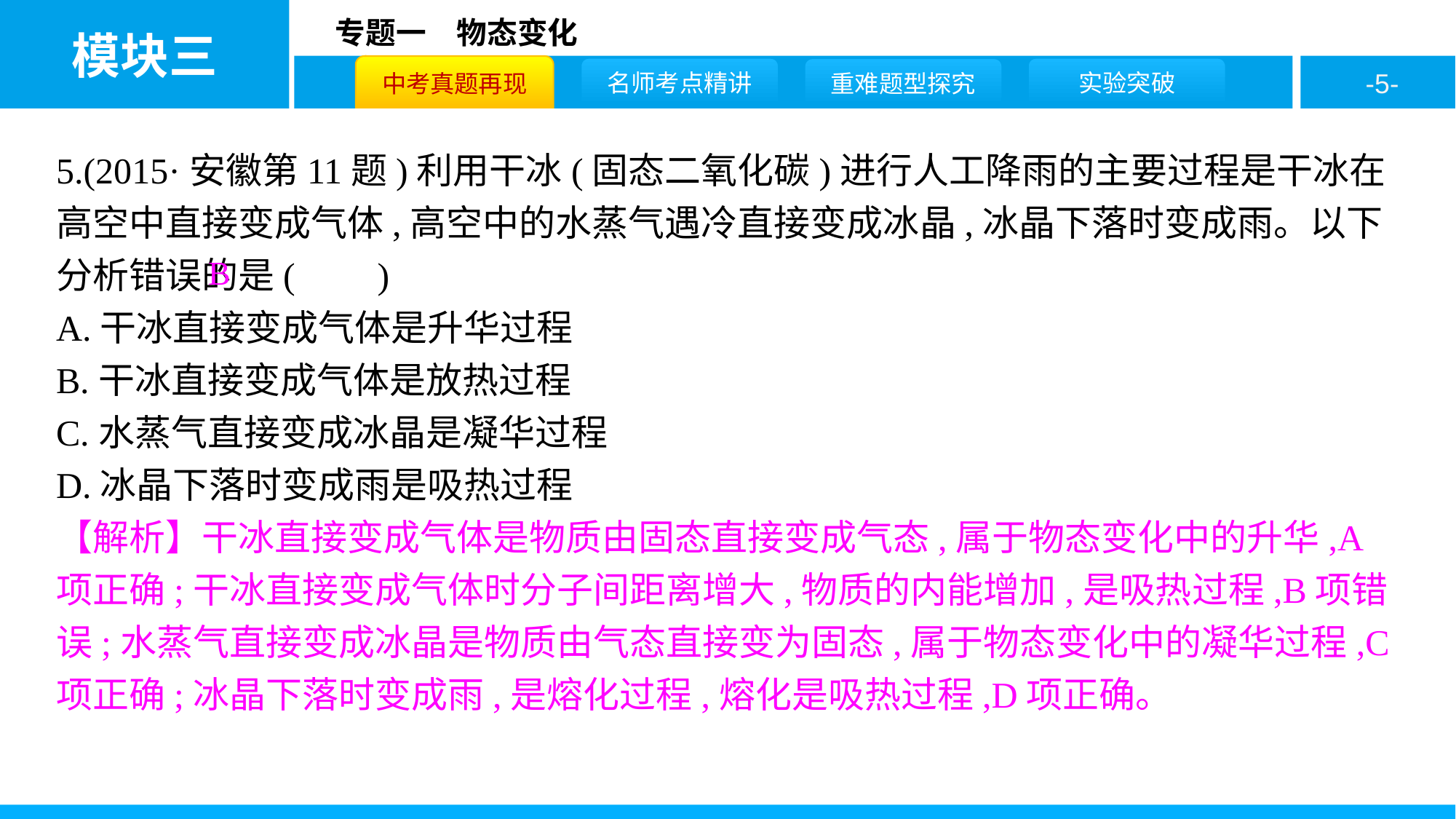

5.(2015·安徽第11题)利用干冰(固态二氧化碳)进行人工降雨的主要过程是干冰在高空中直接变成气体,高空中的水蒸气遇冷直接变成冰晶,冰晶下落时变成雨。以下分析错误的是(         )
A.干冰直接变成气体是升华过程
B.干冰直接变成气体是放热过程
C.水蒸气直接变成冰晶是凝华过程
D.冰晶下落时变成雨是吸热过程
【解析】干冰直接变成气体是物质由固态直接变成气态,属于物态变化中的升华,A项正确;干冰直接变成气体时分子间距离增大,物质的内能增加,是吸热过程,B项错误;水蒸气直接变成冰晶是物质由气态直接变为固态,属于物态变化中的凝华过程,C项正确;冰晶下落时变成雨,是熔化过程,熔化是吸热过程,D项正确。
B